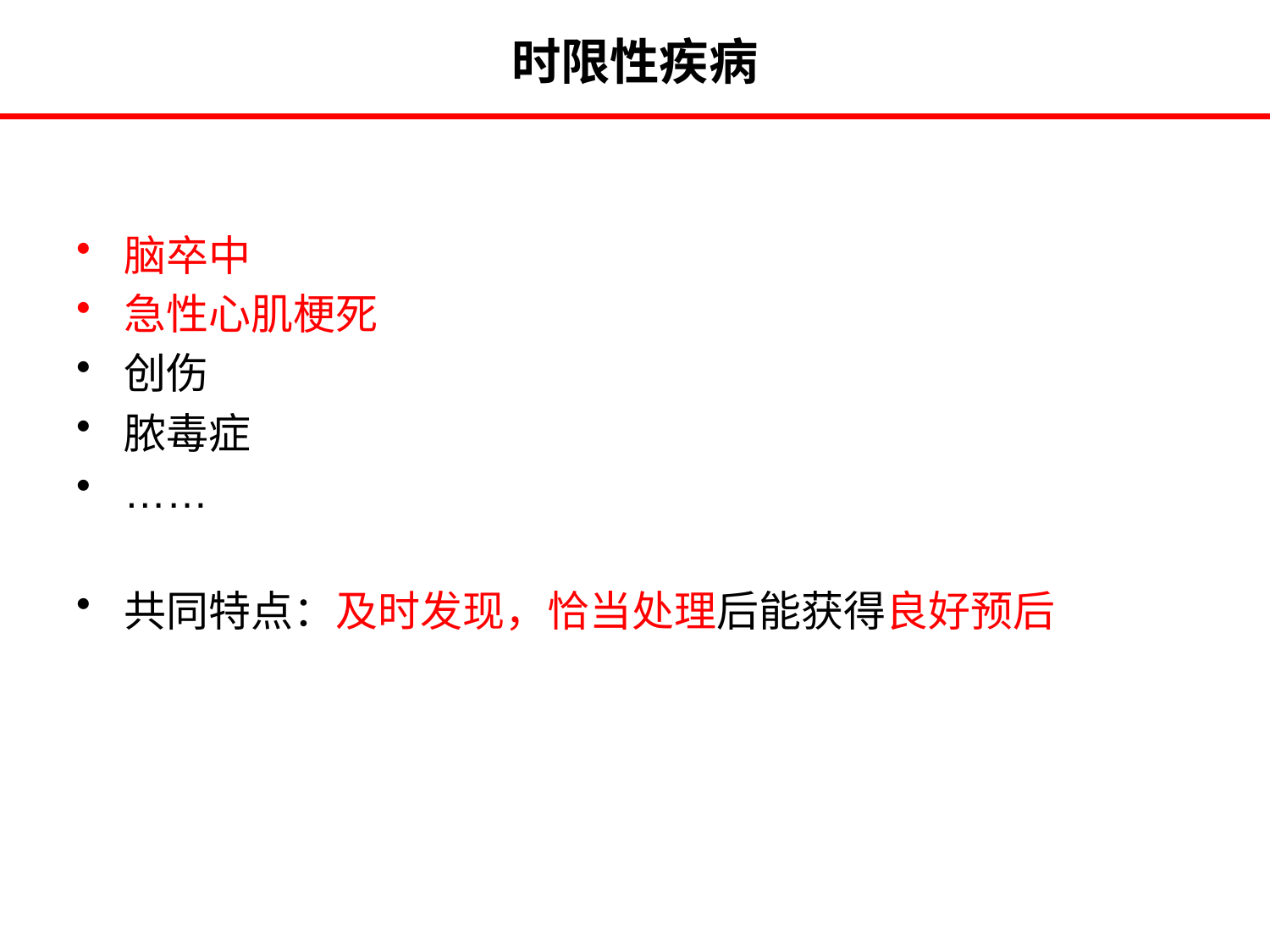

# 时限性疾病
脑卒中
急性心肌梗死
创伤
脓毒症
……

共同特点：及时发现，恰当处理后能获得良好预后